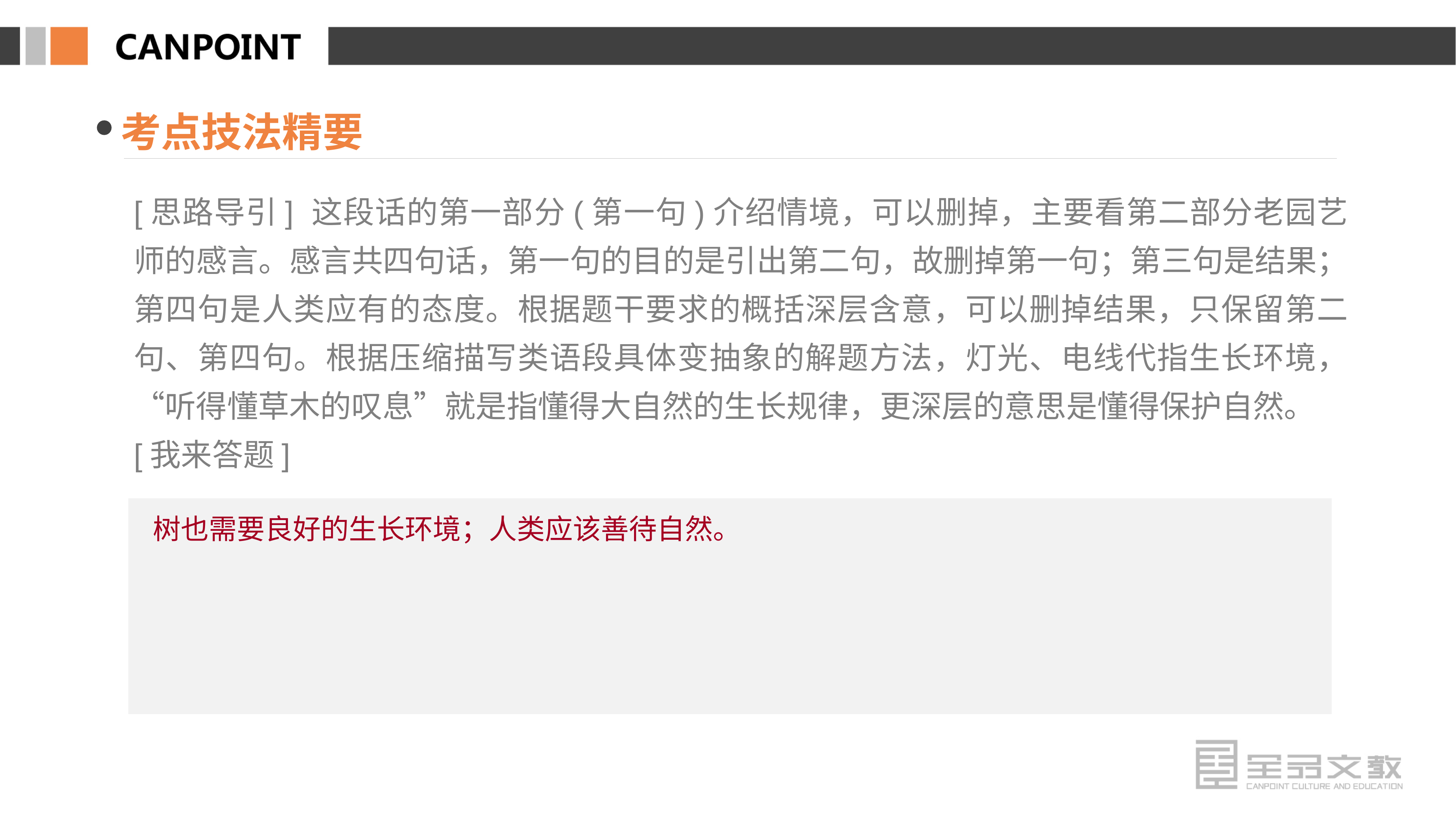

考点技法精要

[思路导引] 这段话的第一部分(第一句)介绍情境，可以删掉，主要看第二部分老园艺师的感言。感言共四句话，第一句的目的是引出第二句，故删掉第一句；第三句是结果；第四句是人类应有的态度。根据题干要求的概括深层含意，可以删掉结果，只保留第二句、第四句。根据压缩描写类语段具体变抽象的解题方法，灯光、电线代指生长环境，“听得懂草木的叹息”就是指懂得大自然的生长规律，更深层的意思是懂得保护自然。
[我来答题]

 树也需要良好的生长环境；人类应该善待自然。